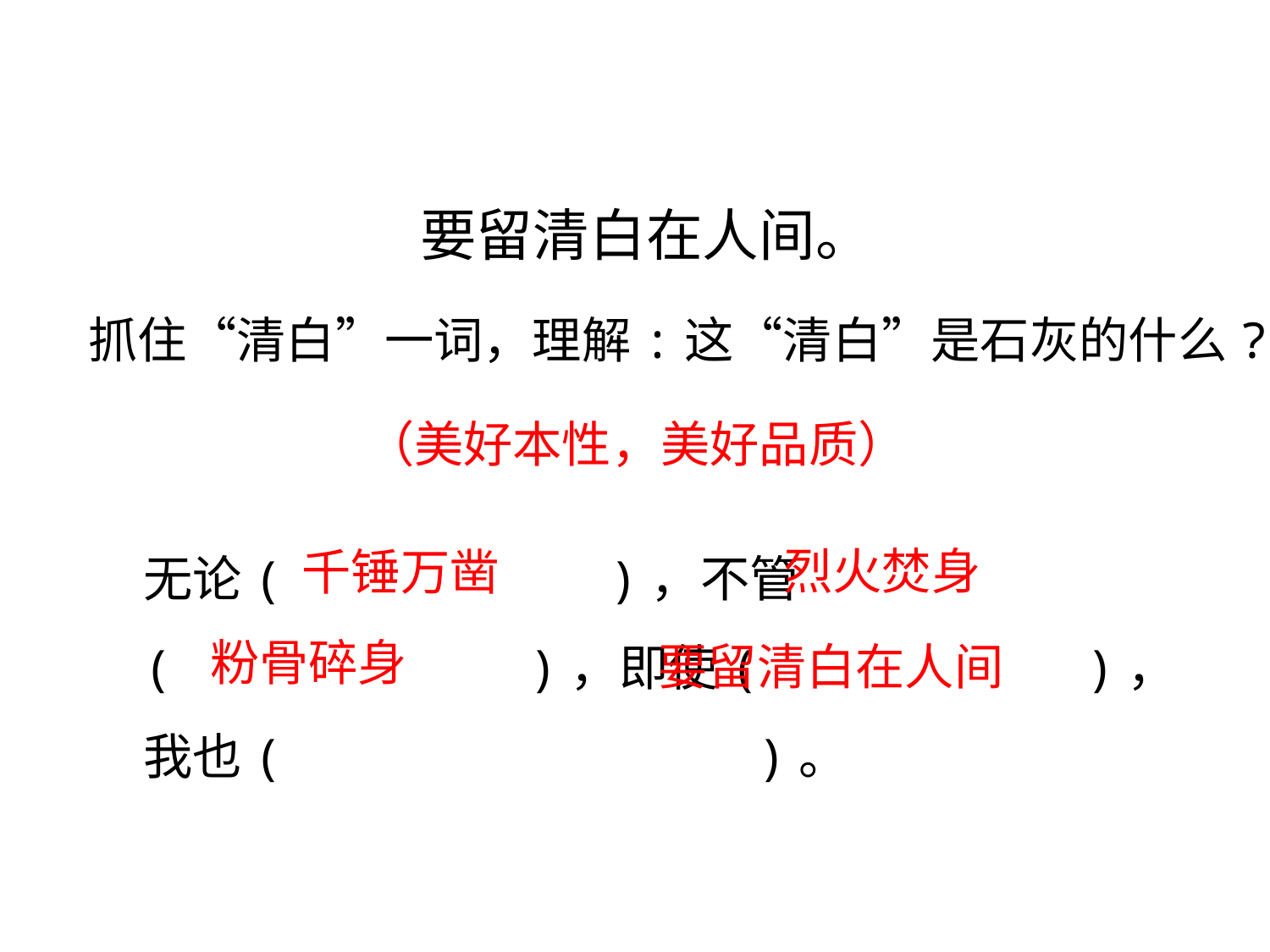

要留清白在人间。
  抓住“清白”一词，理解:这“清白”是石灰的什么?
（美好本性，美好品质）
无论(           )，不管(            )，即使(           )，我也(                )。
烈火焚身
千锤万凿
要留清白在人间
粉骨碎身